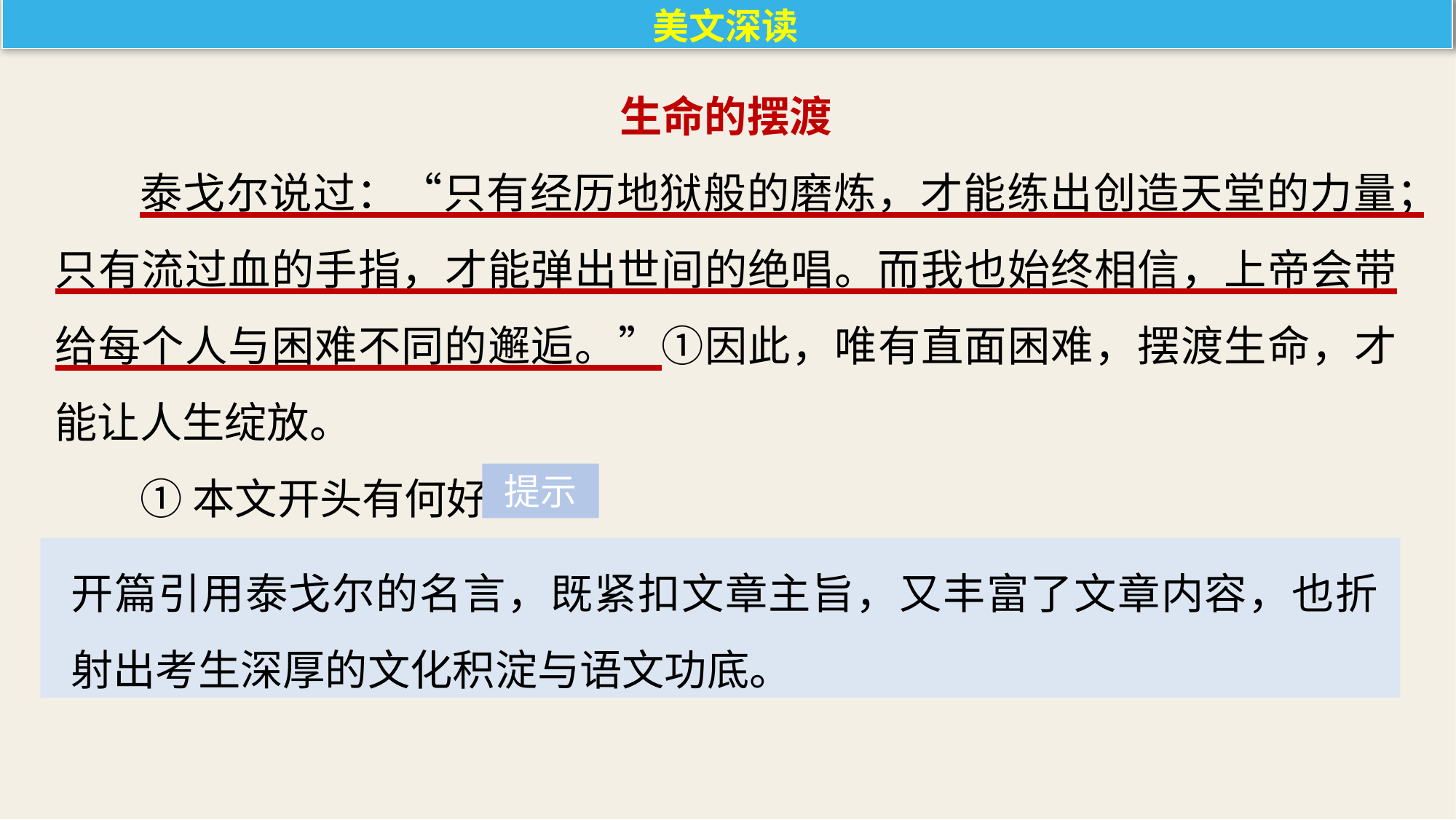

美文深读
生命的摆渡
泰戈尔说过：“只有经历地狱般的磨炼，才能练出创造天堂的力量；只有流过血的手指，才能弹出世间的绝唱。而我也始终相信，上帝会带给每个人与困难不同的邂逅。”①因此，唯有直面困难，摆渡生命，才能让人生绽放。
①本文开头有何好处？
提示
开篇引用泰戈尔的名言，既紧扣文章主旨，又丰富了文章内容，也折射出考生深厚的文化积淀与语文功底。